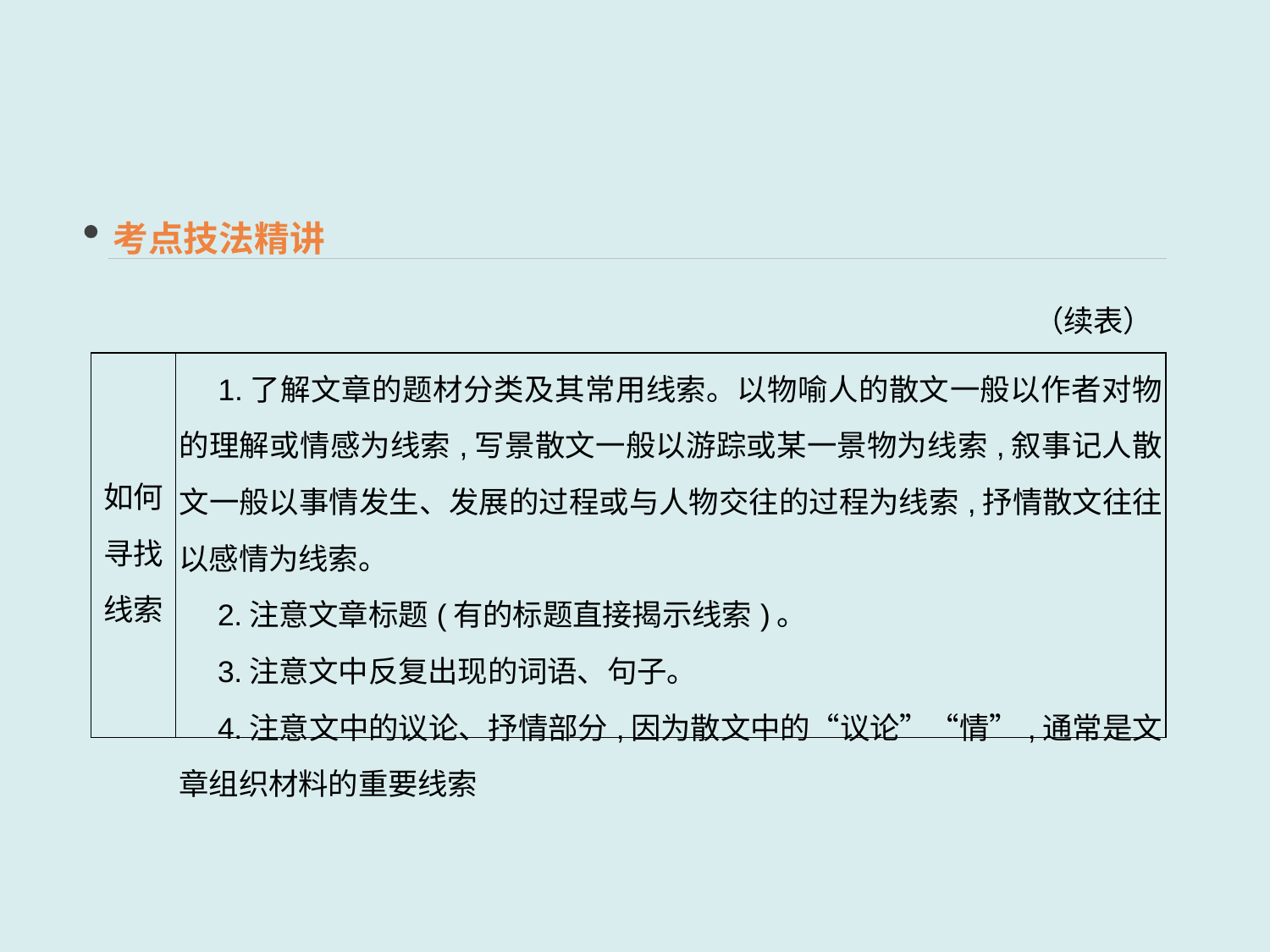

考点技法精讲

（续表）
| 如何 寻找 线索 | 1.了解文章的题材分类及其常用线索。以物喻人的散文一般以作者对物的理解或情感为线索,写景散文一般以游踪或某一景物为线索,叙事记人散文一般以事情发生、发展的过程或与人物交往的过程为线索,抒情散文往往以感情为线索。 　2.注意文章标题(有的标题直接揭示线索)。 　3.注意文中反复出现的词语、句子。 　4.注意文中的议论、抒情部分,因为散文中的“议论”“情”,通常是文章组织材料的重要线索 |
| --- | --- |